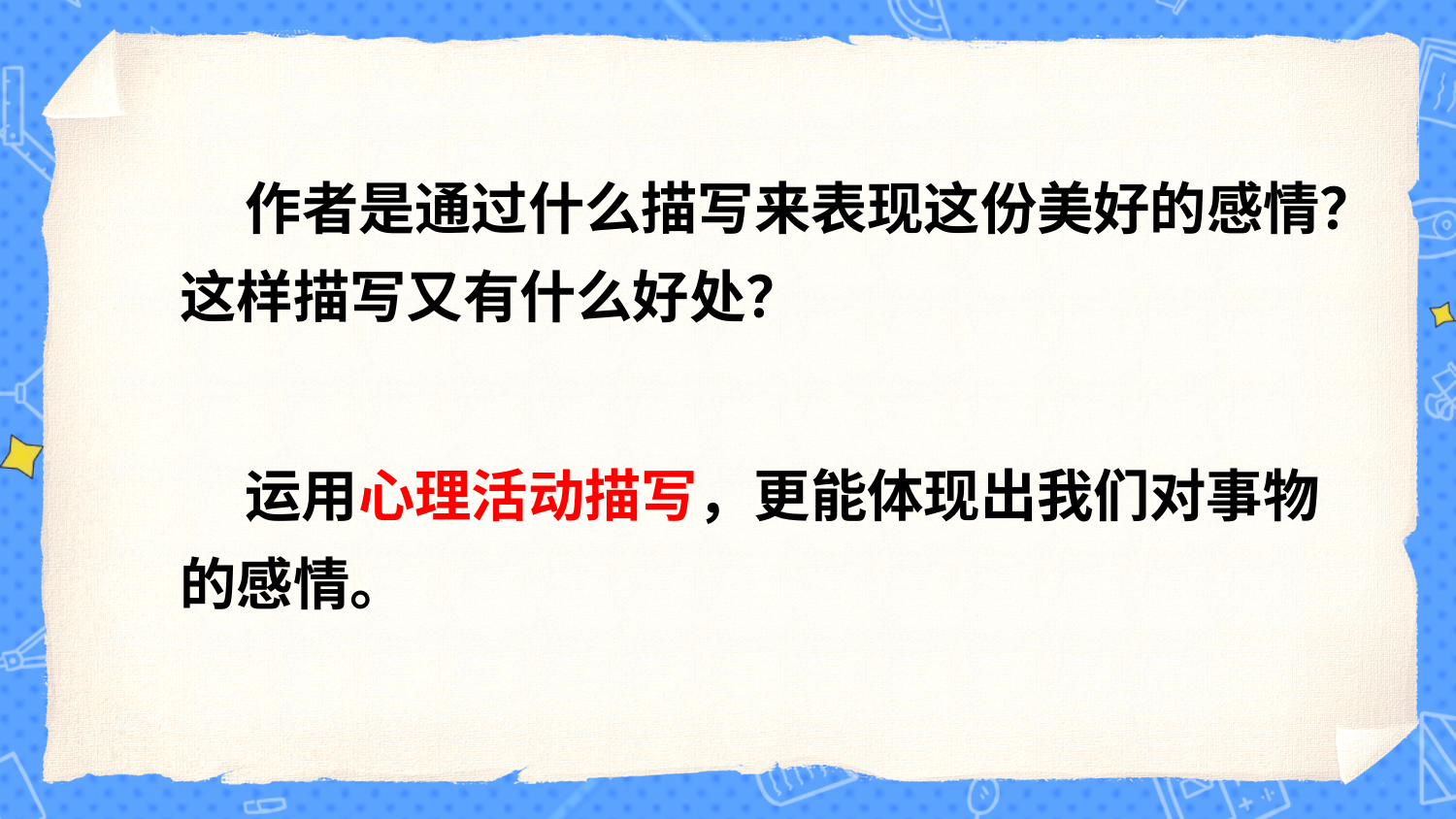

作者是通过什么描写来表现这份美好的感情？这样描写又有什么好处？
    运用心理活动描写，更能体现出我们对事物的感情。